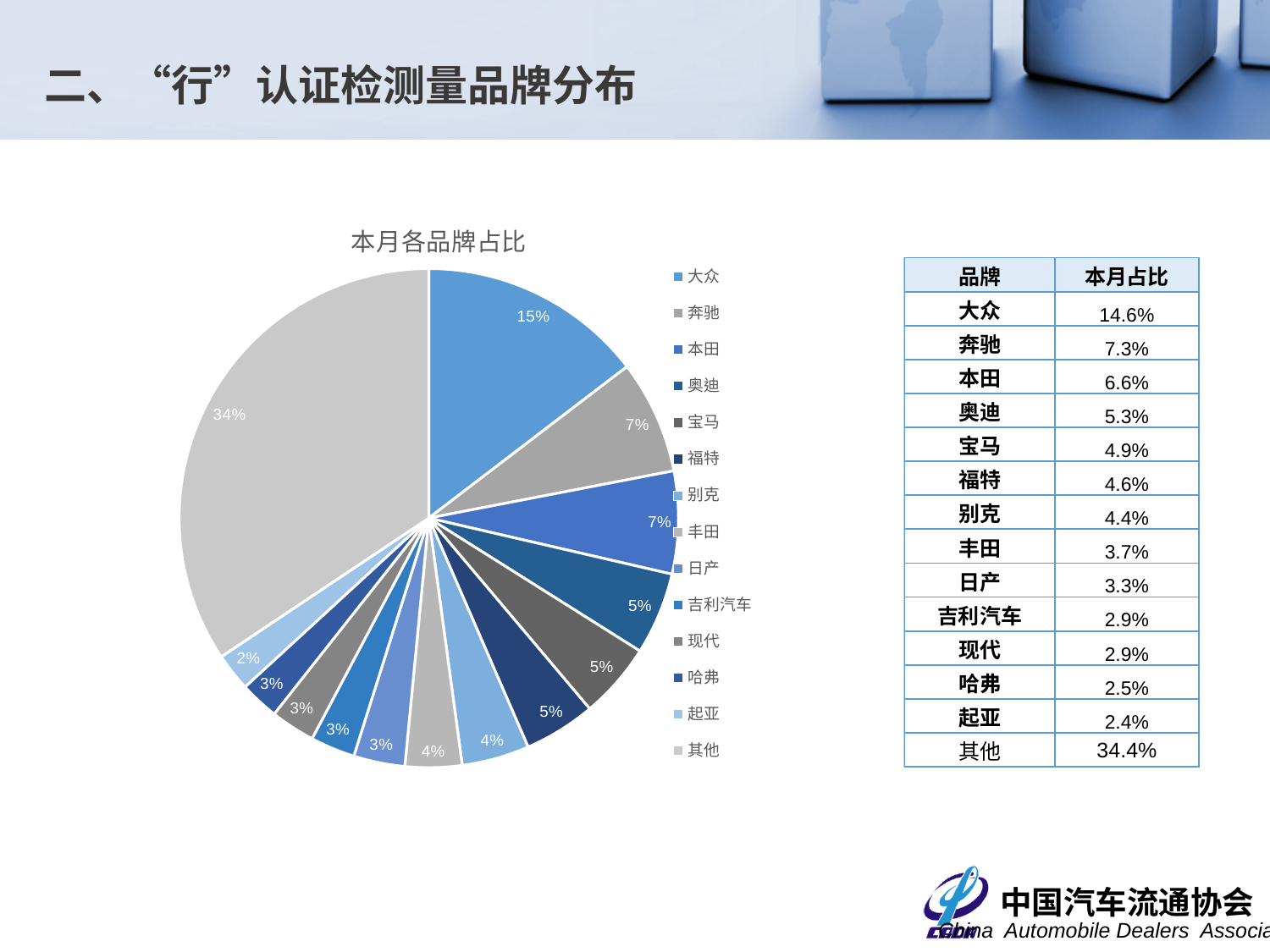

二、“行”认证检测量品牌分布

### Chart: 本月各品牌占比

| Category |  |
|---|---|
| 大众 | 0.14610673665791776 |
| 奔驰 | 0.07349081364829396 |
| 本田 | 0.06649168853893263 |
| 奥迪 | 0.05336832895888014 |
| 宝马 | 0.048993875765529306 |
| 福特 | 0.04636920384951881 |
| 别克 | 0.04374453193350831 |
| 丰田 | 0.03674540682414698 |
| 日产 | 0.033245844269466314 |
| 吉利汽车 | 0.028871391076115485 |
| 现代 | 0.028871391076115485 |
| 哈弗 | 0.02537182852143482 |
| 起亚 | 0.024496937882764653 |
| 其他 | 0.3438320209973753 |
| 品牌 | 本月占比 |
| --- | --- |
| 大众 | 14.6% |
| 奔驰 | 7.3% |
| 本田 | 6.6% |
| 奥迪 | 5.3% |
| 宝马 | 4.9% |
| 福特 | 4.6% |
| 别克 | 4.4% |
| 丰田 | 3.7% |
| 日产 | 3.3% |
| 吉利汽车 | 2.9% |
| 现代 | 2.9% |
| 哈弗 | 2.5% |
| 起亚 | 2.4% |
| 其他 | 34.4% |